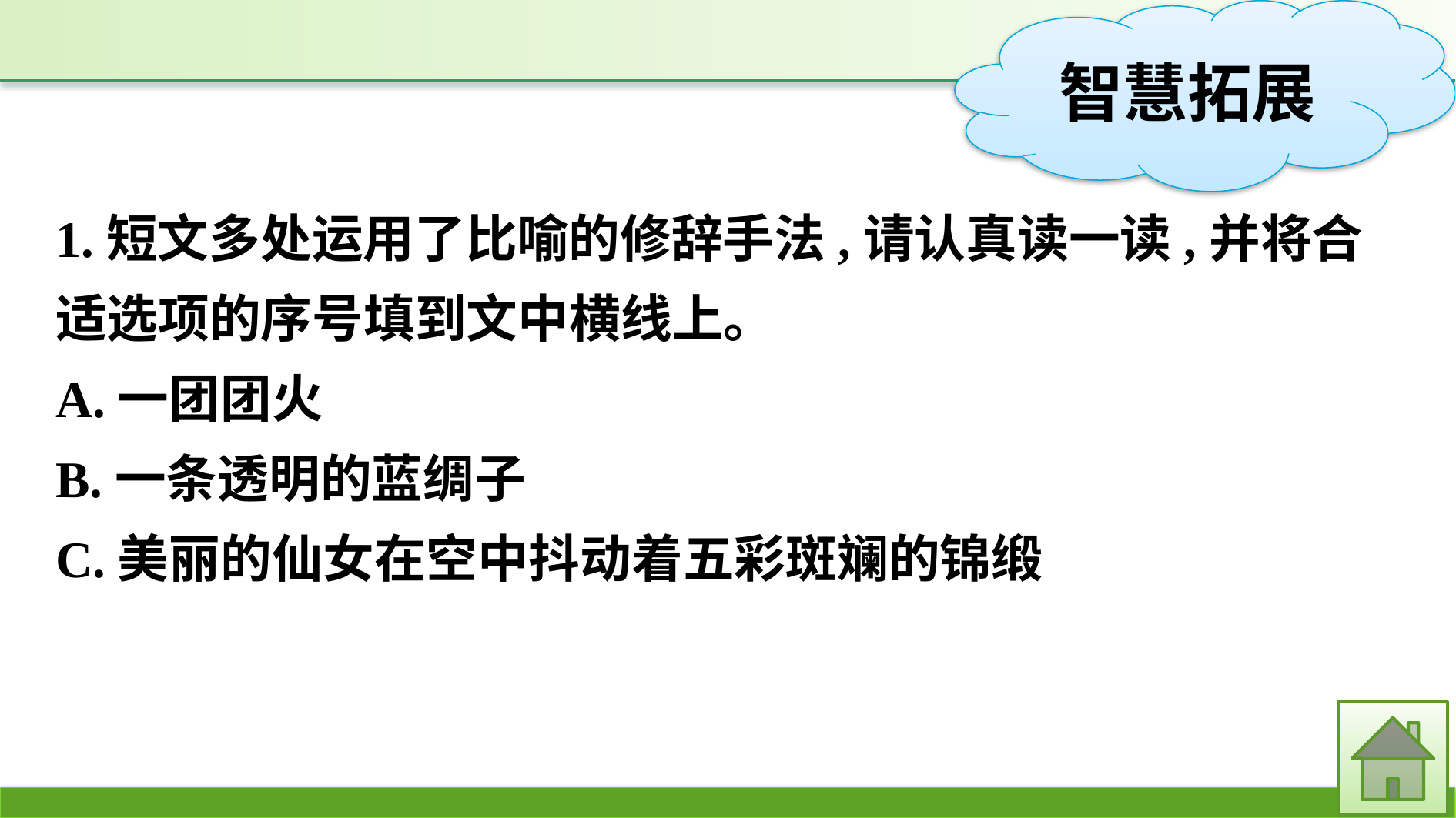

1.短文多处运用了比喻的修辞手法,请认真读一读,并将合适选项的序号填到文中横线上。
A.一团团火
B.一条透明的蓝绸子
C.美丽的仙女在空中抖动着五彩斑斓的锦缎